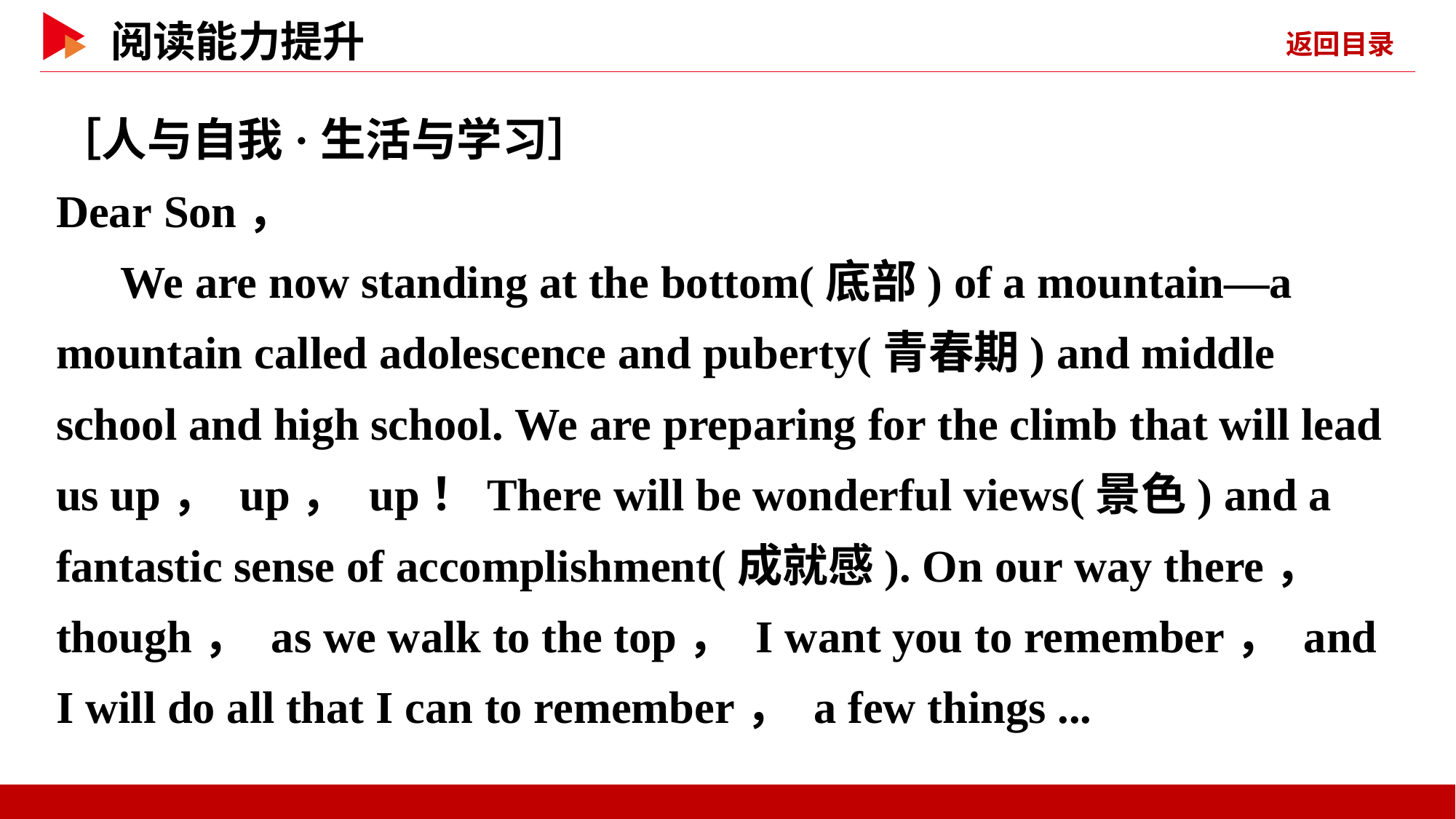

［人与自我·生活与学习］
Dear Son，
We are now standing at the bottom(底部) of a mountain—a mountain called adolescence and puberty(青春期) and middle school and high school. We are preparing for the climb that will lead us up， up， up！There will be wonderful views(景色) and a fantastic sense of accomplishment(成就感). On our way there， though， as we walk to the top， I want you to remember， and I will do all that I can to remember， a few things ...